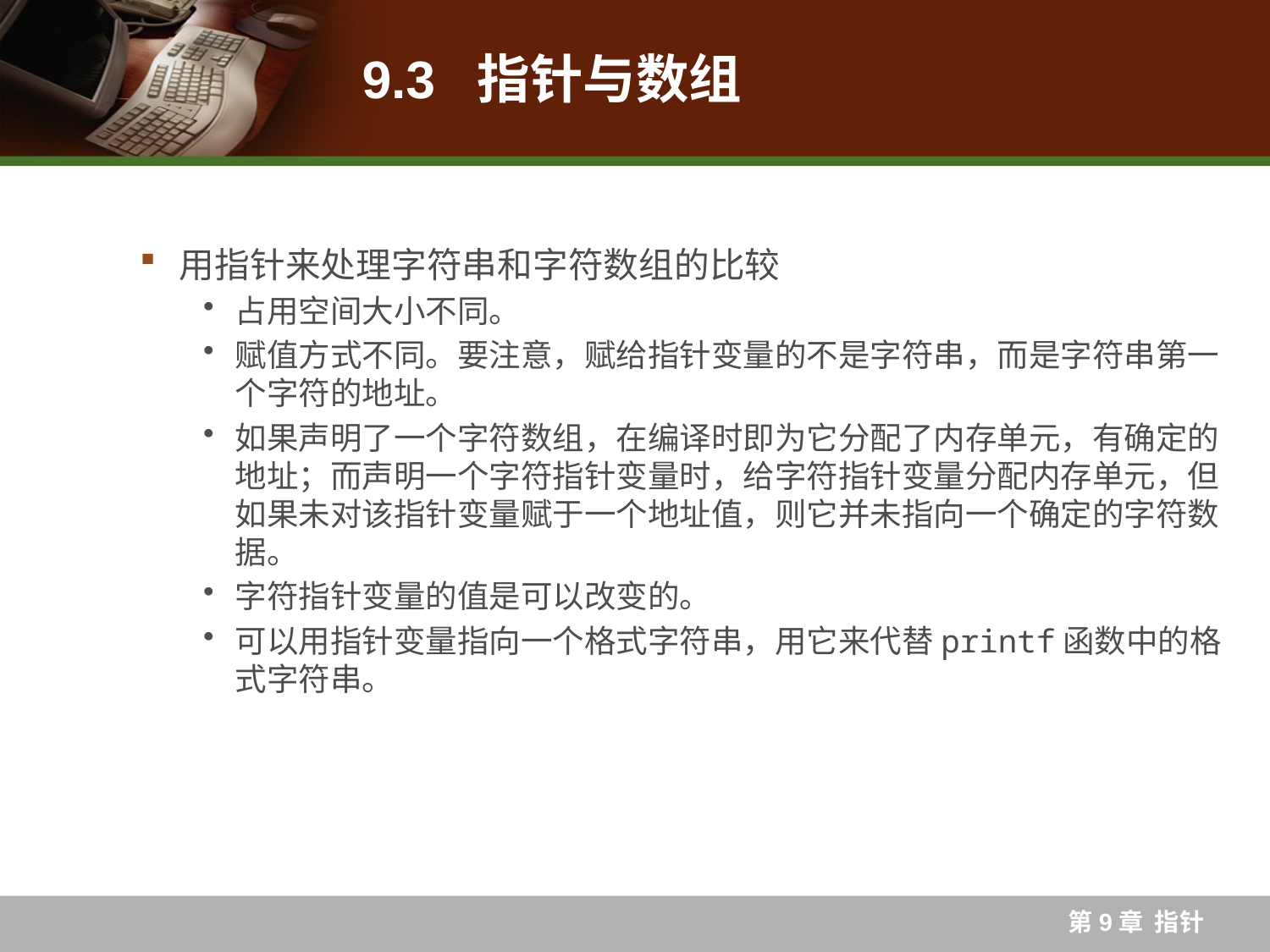

# 9.3  指针与数组
用指针来处理字符串和字符数组的比较
占用空间大小不同。
赋值方式不同。要注意，赋给指针变量的不是字符串，而是字符串第一个字符的地址。
如果声明了一个字符数组，在编译时即为它分配了内存单元，有确定的地址；而声明一个字符指针变量时，给字符指针变量分配内存单元，但如果未对该指针变量赋于一个地址值，则它并未指向一个确定的字符数据。
字符指针变量的值是可以改变的。
可以用指针变量指向一个格式字符串，用它来代替printf函数中的格式字符串。
第9章  指针